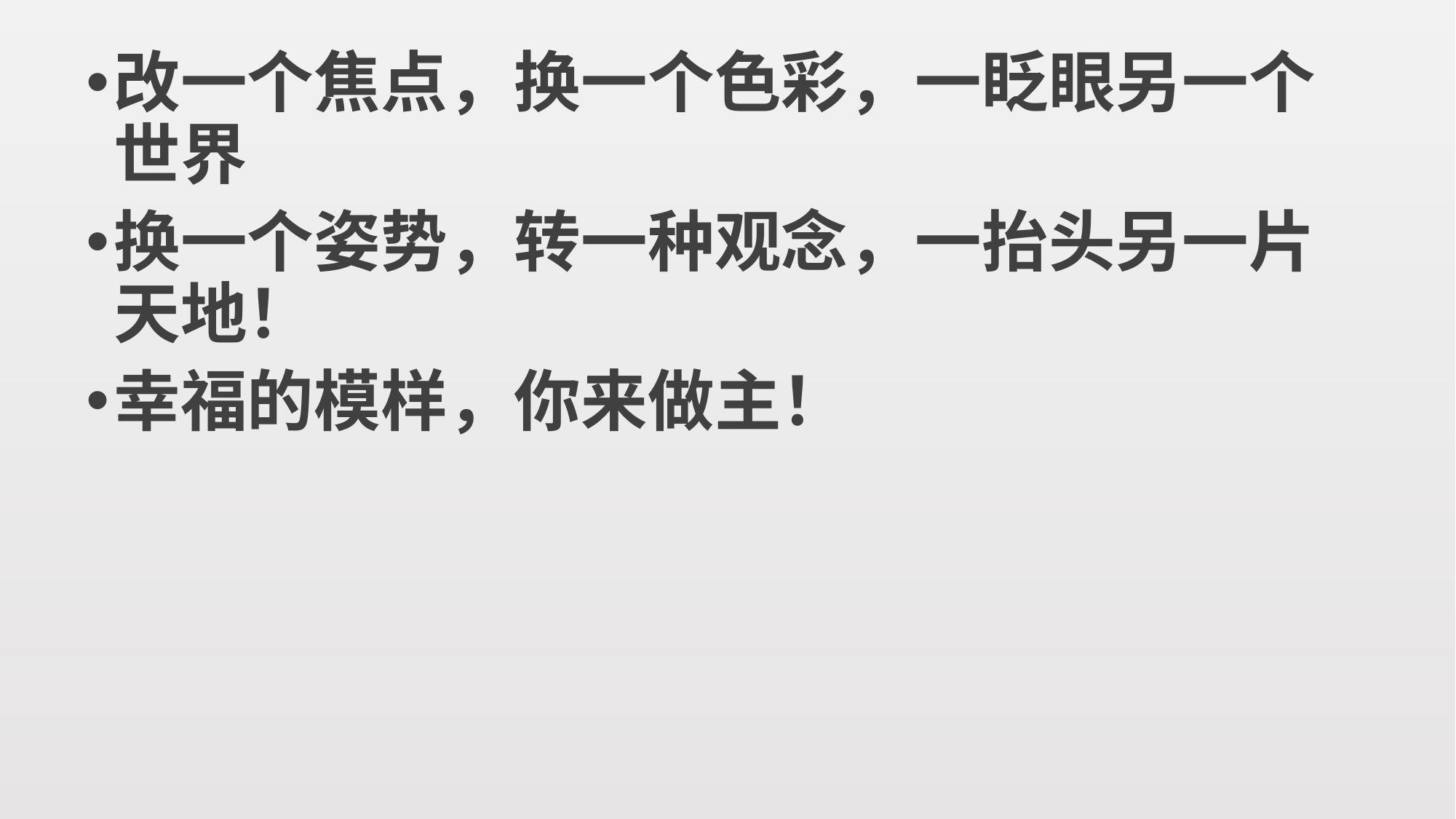

改一个焦点，换一个色彩，一眨眼另一个世界
换一个姿势，转一种观念，一抬头另一片天地！
幸福的模样，你来做主！